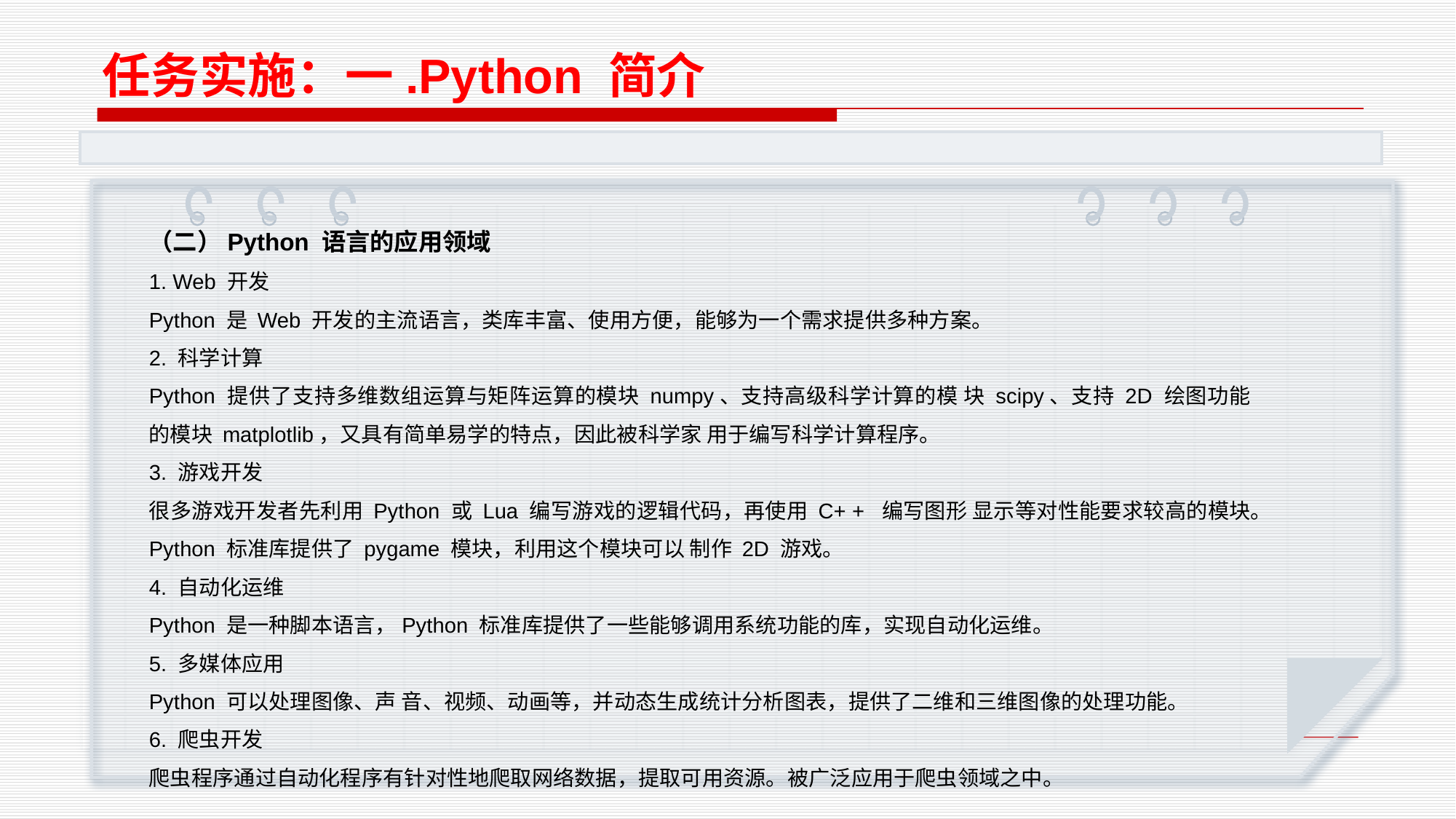

任务实施：一.Python 简介

（二）Python 语言的应用领域
1. Web 开发
Python 是 Web 开发的主流语言，类库丰富、使用方便，能够为一个需求提供多种方案。
2. 科学计算
Python 提供了支持多维数组运算与矩阵运算的模块 numpy、支持高级科学计算的模 块 scipy、支持 2D 绘图功能的模块 matplotlib，又具有简单易学的特点，因此被科学家 用于编写科学计算程序。
3. 游戏开发
很多游戏开发者先利用 Python 或 Lua 编写游戏的逻辑代码，再使用 C+ +  编写图形 显示等对性能要求较高的模块。Python 标准库提供了 pygame 模块，利用这个模块可以 制作 2D 游戏。
4. 自动化运维
Python 是一种脚本语言，Python 标准库提供了一些能够调用系统功能的库，实现自动化运维。
5. 多媒体应用
Python 可以处理图像、声 音、视频、动画等，并动态生成统计分析图表，提供了二维和三维图像的处理功能。
6. 爬虫开发
爬虫程序通过自动化程序有针对性地爬取网络数据，提取可用资源。被广泛应用于爬虫领域之中。